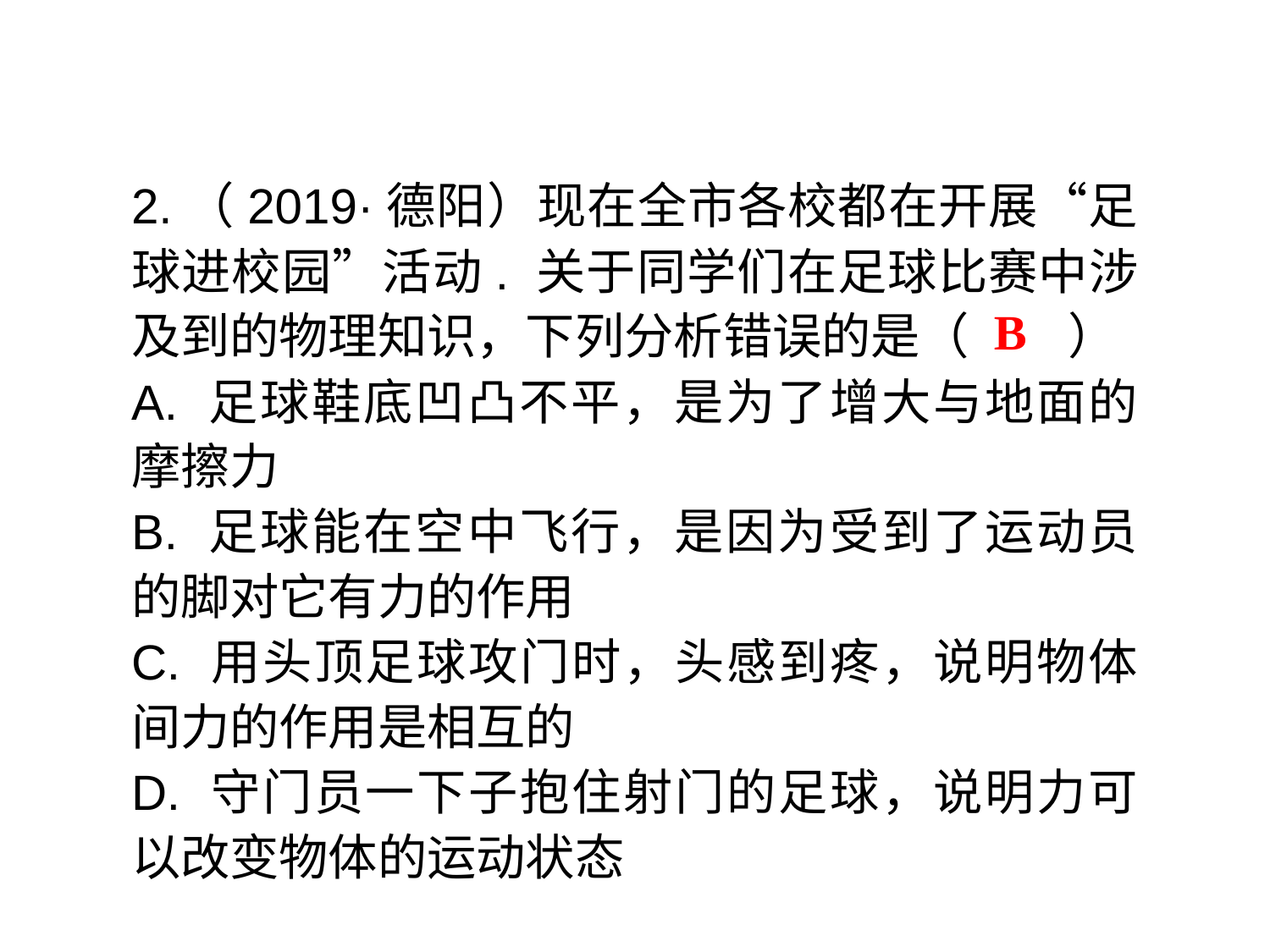

2.（2019·德阳）现在全市各校都在开展“足球进校园”活动. 关于同学们在足球比赛中涉及到的物理知识，下列分析错误的是（　　）
A. 足球鞋底凹凸不平，是为了增大与地面的摩擦力
B. 足球能在空中飞行，是因为受到了运动员的脚对它有力的作用
C. 用头顶足球攻门时，头感到疼，说明物体间力的作用是相互的
D. 守门员一下子抱住射门的足球，说明力可以改变物体的运动状态
B